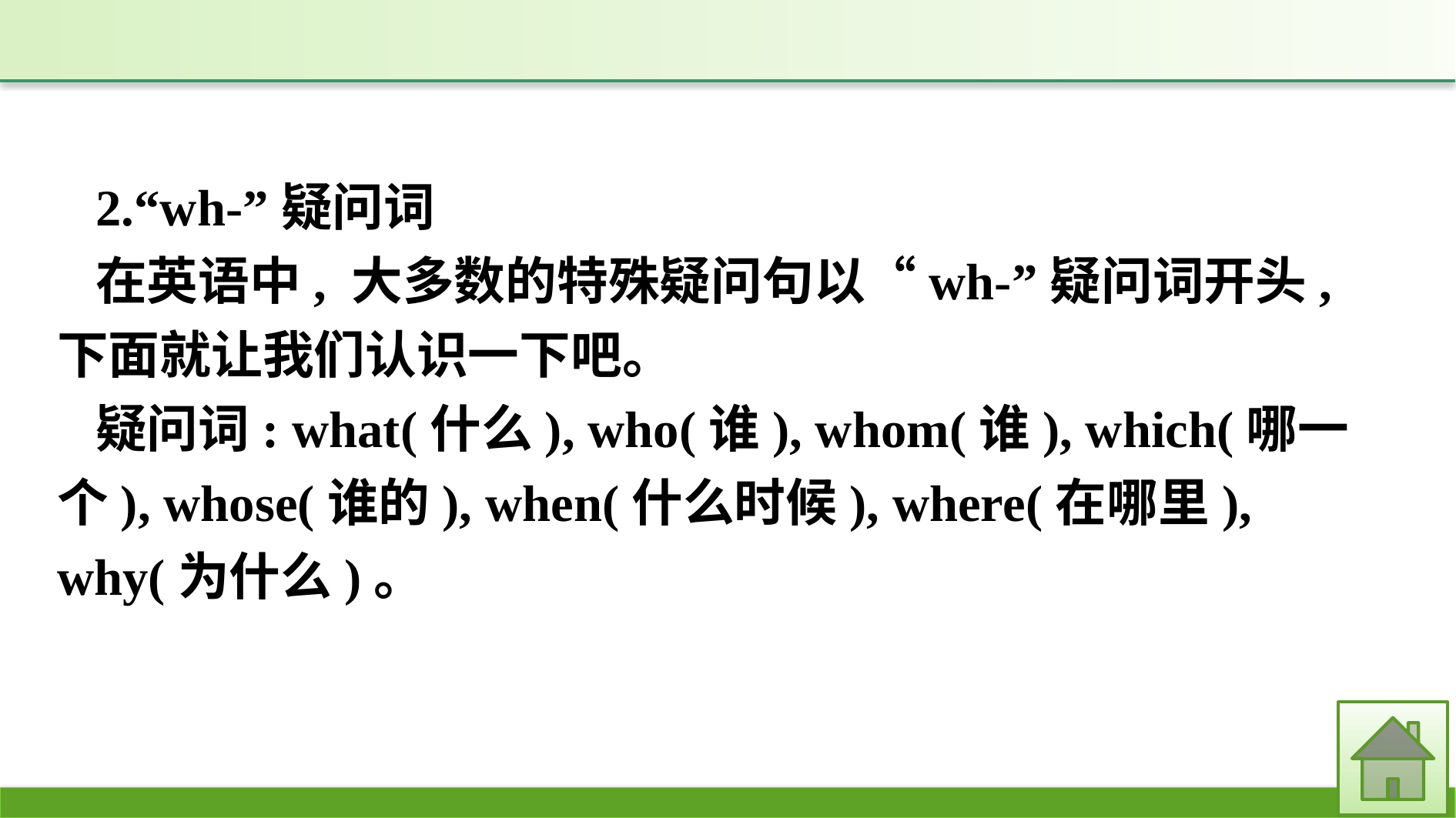

2.“wh-”疑问词
在英语中, 大多数的特殊疑问句以“wh-”疑问词开头, 下面就让我们认识一下吧。
疑问词: what(什么), who(谁), whom(谁), which(哪一个), whose(谁的), when(什么时候), where(在哪里), why(为什么)。